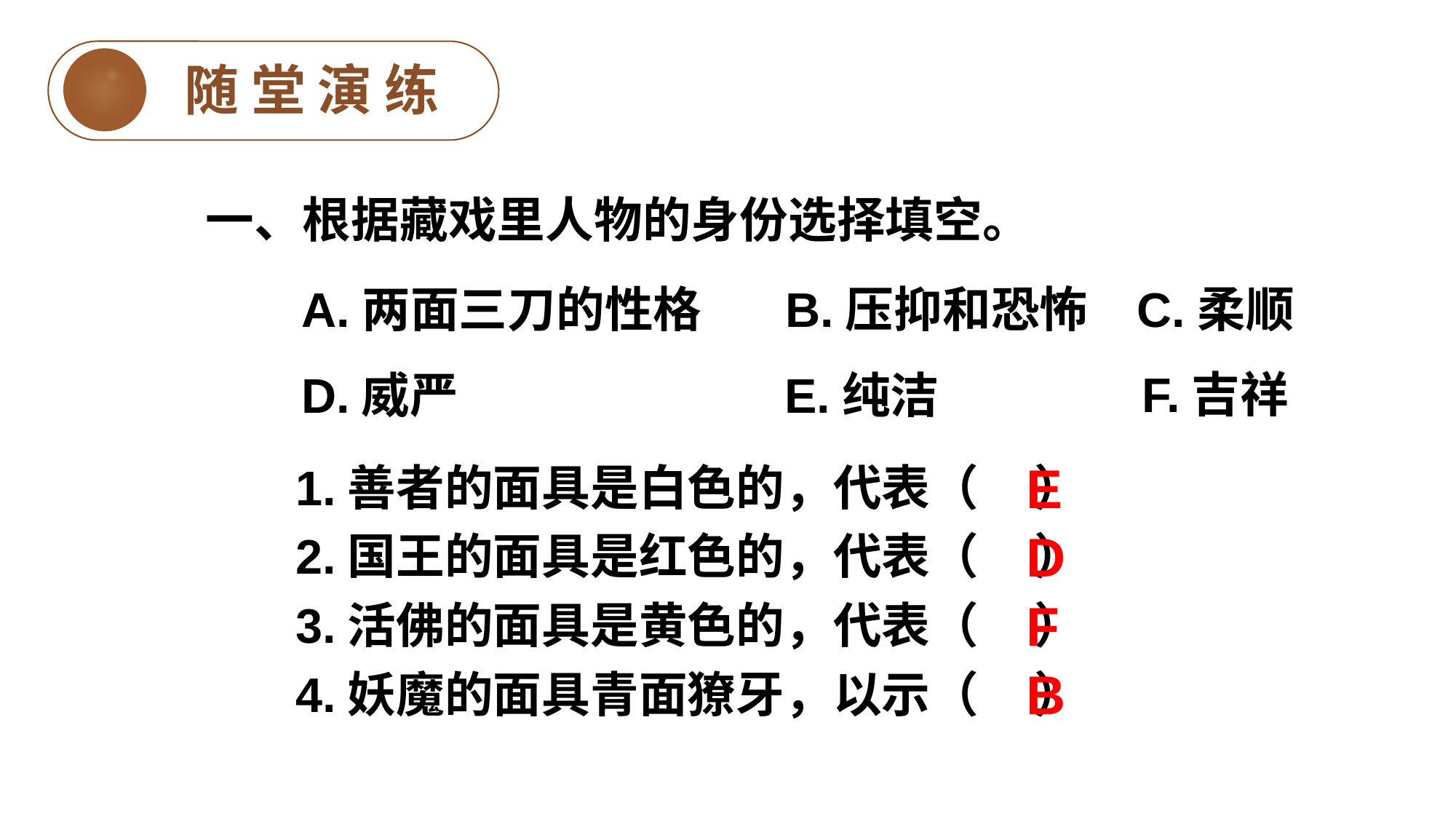

随堂演练
一、根据藏戏里人物的身份选择填空。
A.两面三刀的性格
B.压抑和恐怖
C.柔顺
F.吉祥
D.威严
E.纯洁
E
1.善者的面具是白色的，代表（     ）
D
2.国王的面具是红色的，代表（     ）
F
3.活佛的面具是黄色的，代表（     ）
B
4.妖魔的面具青面獠牙，以示（     ）